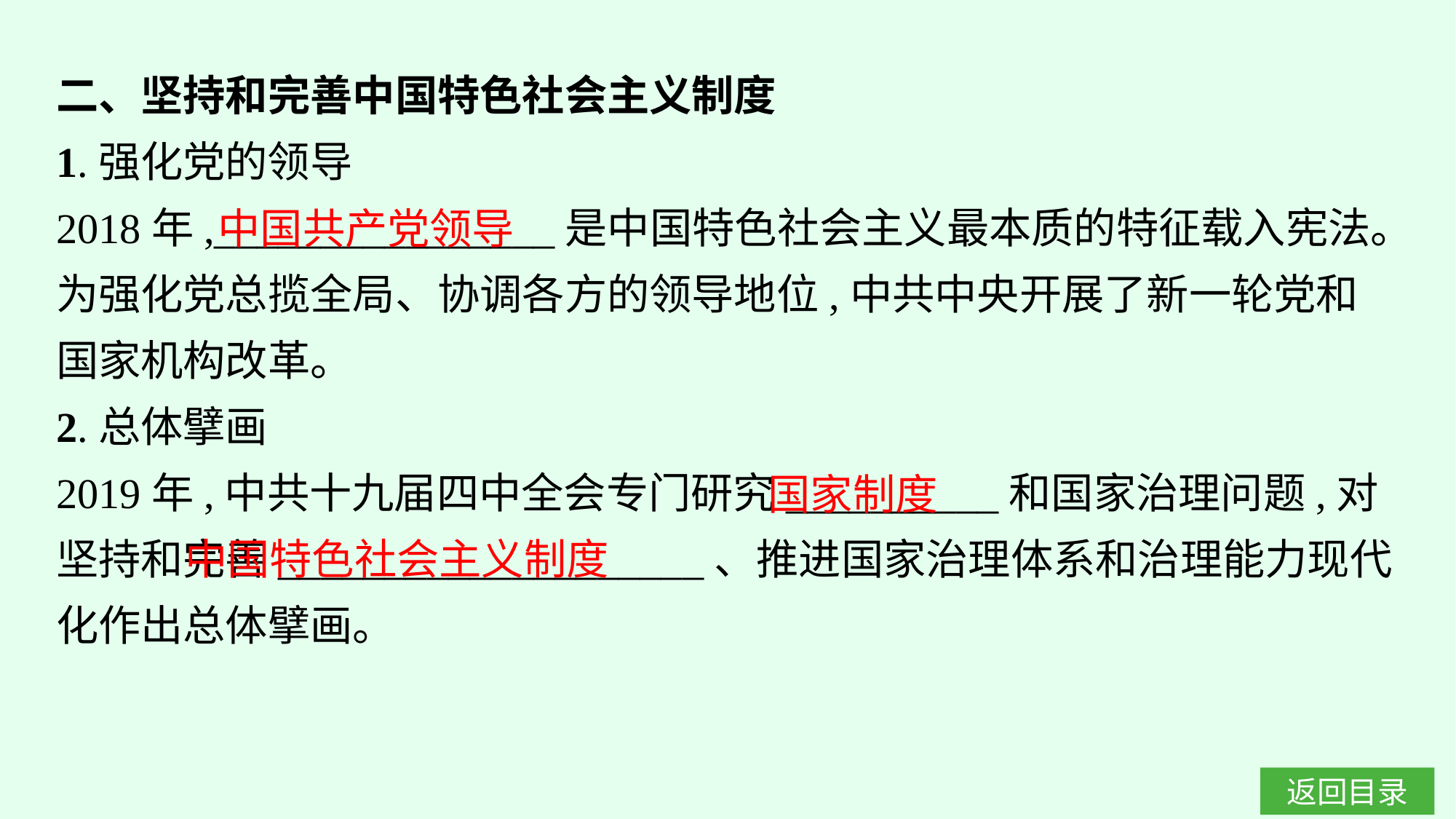

二、坚持和完善中国特色社会主义制度
1.强化党的领导
2018年,________________是中国特色社会主义最本质的特征载入宪法。为强化党总揽全局、协调各方的领导地位,中共中央开展了新一轮党和国家机构改革。
2.总体擘画
2019年,中共十九届四中全会专门研究__________和国家治理问题,对坚持和完善____________________、推进国家治理体系和治理能力现代化作出总体擘画。
中国共产党领导
国家制度
中国特色社会主义制度